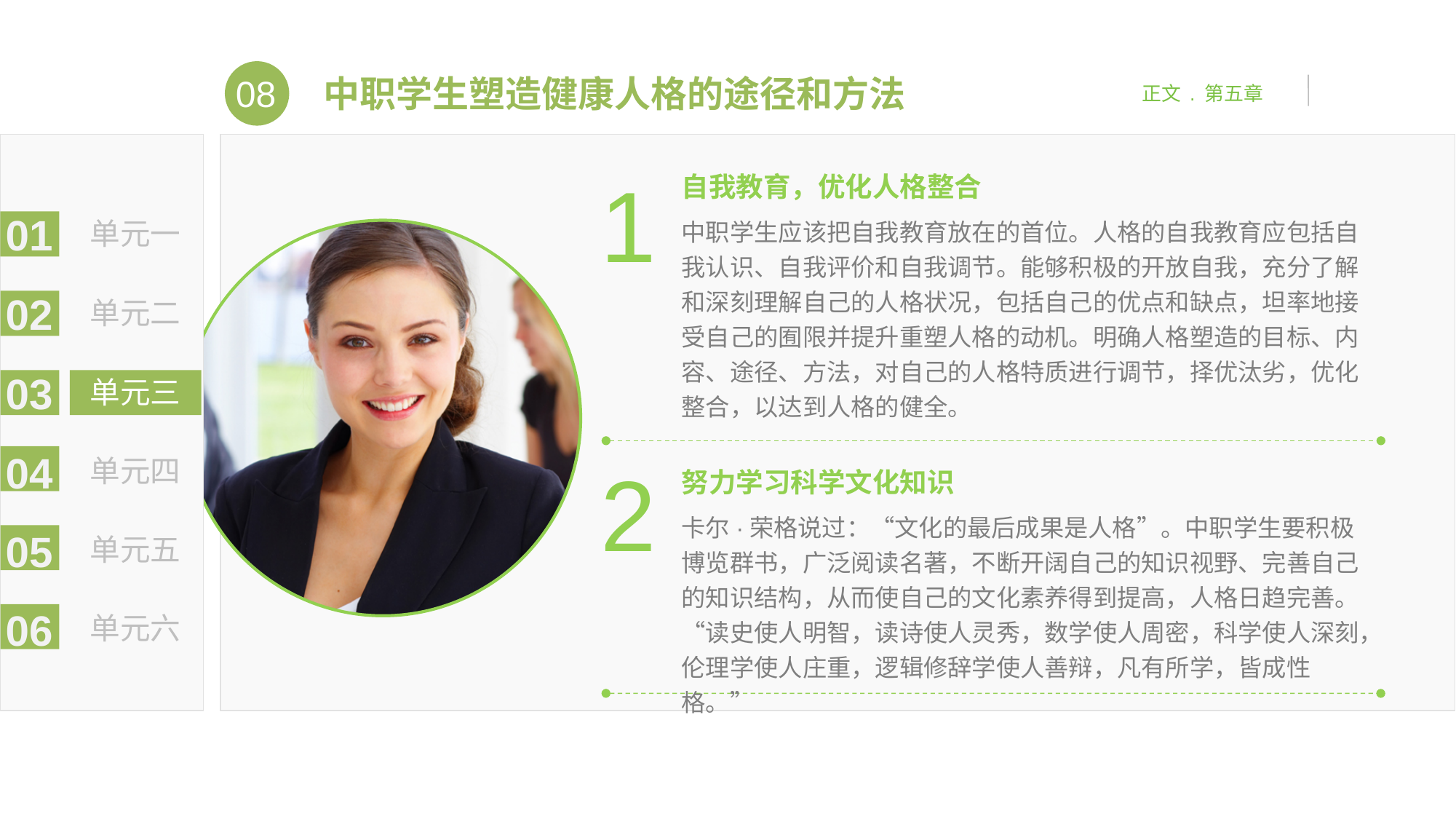

08
中职学生塑造健康人格的途径和方法

正文 . 第五章

01
单元一

02
单元二

03
单元三

04

单元四
05

单元五
06

单元六

1
自我教育，优化人格整合
中职学生应该把自我教育放在的首位。人格的自我教育应包括自我认识、自我评价和自我调节。能够积极的开放自我，充分了解和深刻理解自己的人格状况，包括自己的优点和缺点，坦率地接受自己的囿限并提升重塑人格的动机。明确人格塑造的目标、内容、途径、方法，对自己的人格特质进行调节，择优汰劣，优化整合，以达到人格的健全。

2
努力学习科学文化知识
卡尔·荣格说过：“文化的最后成果是人格”。中职学生要积极博览群书，广泛阅读名著，不断开阔自己的知识视野、完善自己的知识结构，从而使自己的文化素养得到提高，人格日趋完善。“读史使人明智，读诗使人灵秀，数学使人周密，科学使人深刻，伦理学使人庄重，逻辑修辞学使人善辩，凡有所学，皆成性格。”